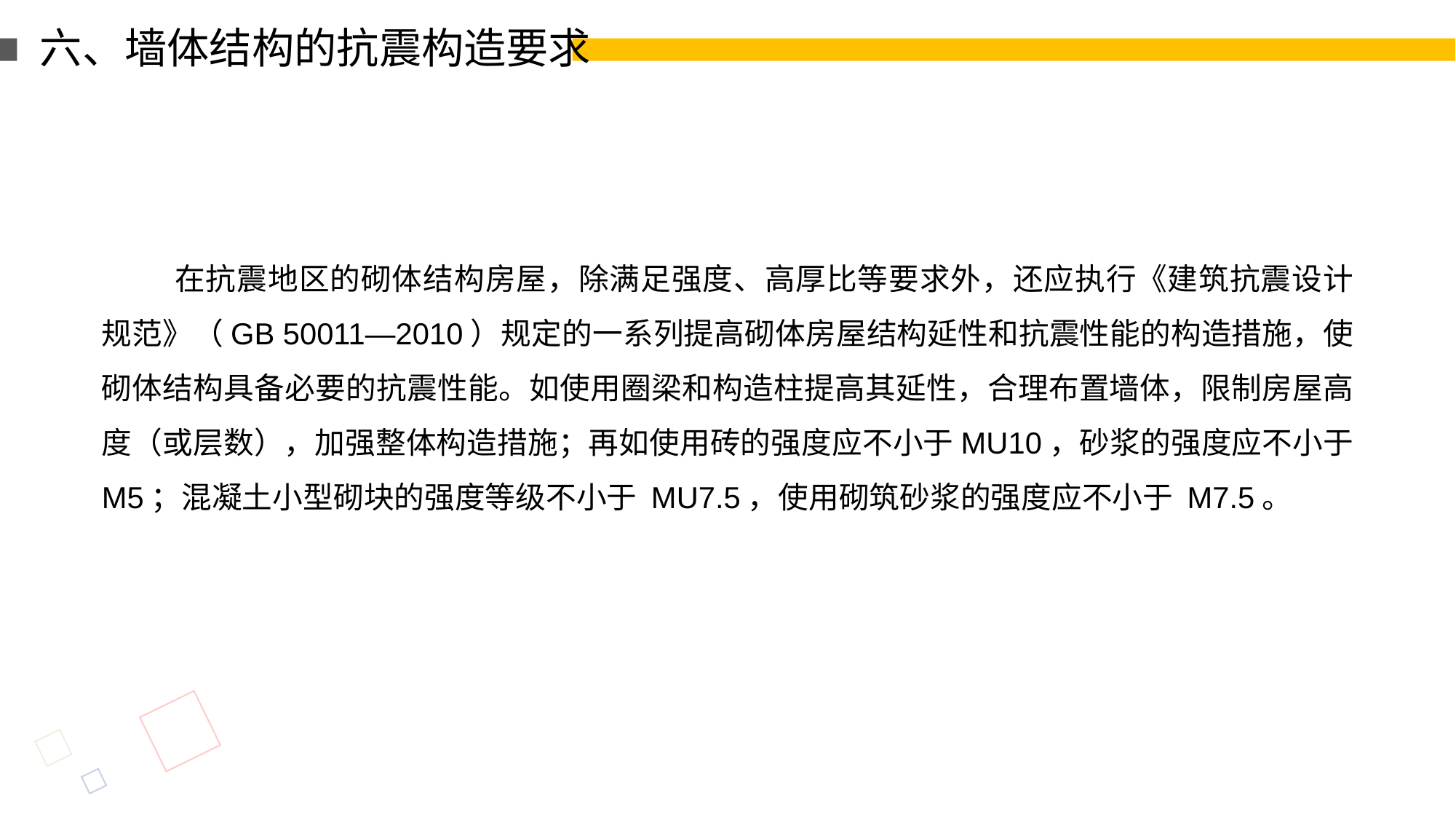

六、墙体结构的抗震构造要求
在抗震地区的砌体结构房屋，除满足强度、高厚比等要求外，还应执行《建筑抗震设计规范》（GB 50011—2010）规定的一系列提高砌体房屋结构延性和抗震性能的构造措施，使砌体结构具备必要的抗震性能。如使用圈梁和构造柱提高其延性，合理布置墙体，限制房屋高度（或层数），加强整体构造措施；再如使用砖的强度应不小于MU10，砂浆的强度应不小于 M5；混凝土小型砌块的强度等级不小于 MU7.5，使用砌筑砂浆的强度应不小于 M7.5。